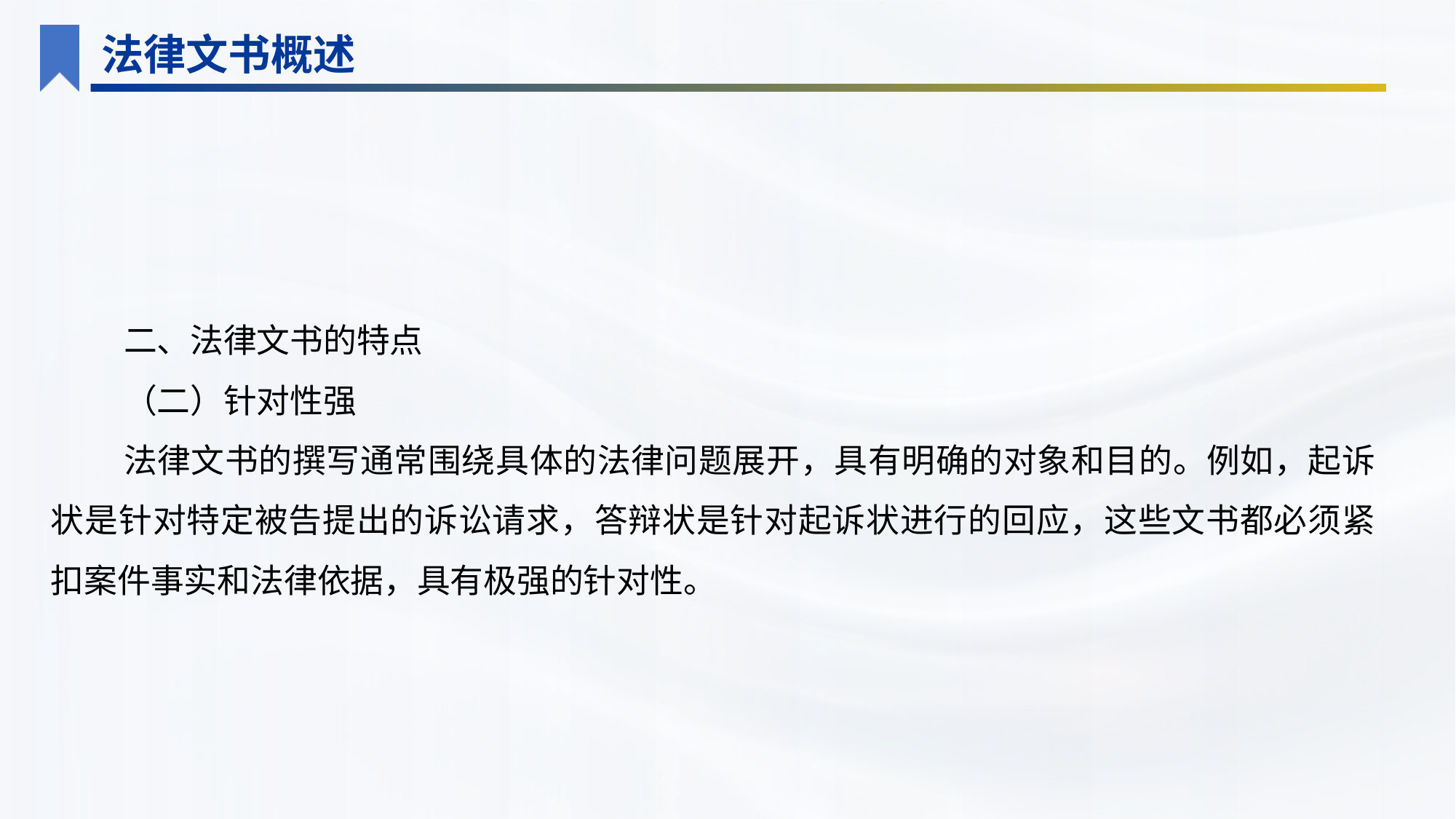

法律文书概述
二、法律文书的特点
（二）针对性强
法律文书的撰写通常围绕具体的法律问题展开，具有明确的对象和目的。例如，起诉状是针对特定被告提出的诉讼请求，答辩状是针对起诉状进行的回应，这些文书都必须紧扣案件事实和法律依据，具有极强的针对性。